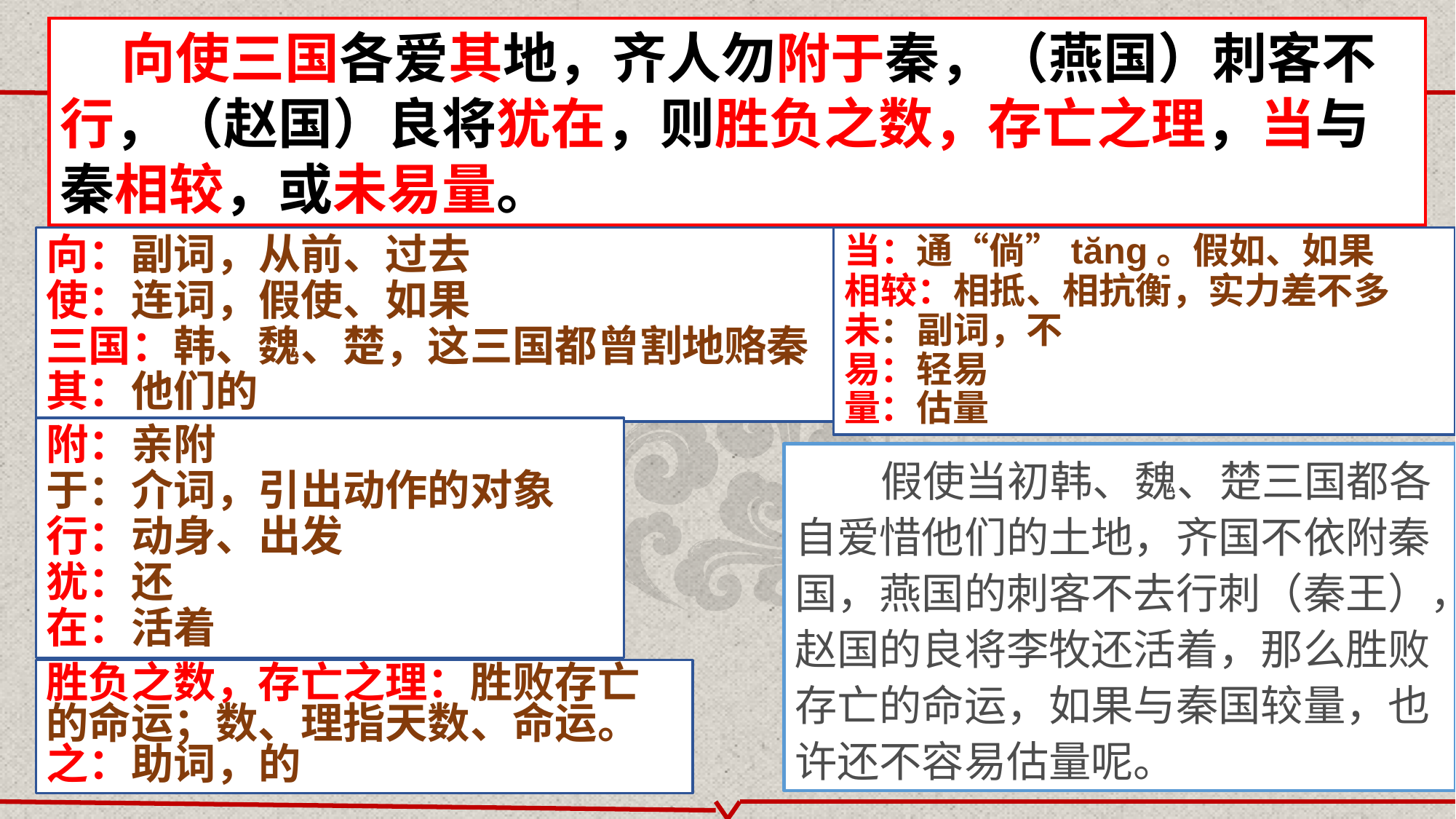

向使三国各爱其地，齐人勿附于秦，（燕国）刺客不行，（赵国）良将犹在，则胜负之数，存亡之理，当与秦相较，或未易量。
向：副词，从前、过去
使：连词，假使、如果
三国：韩、魏、楚，这三国都曾割地赂秦
其：他们的
当：通“倘”tăng。假如、如果
相较：相抵、相抗衡，实力差不多
未：副词，不
易：轻易
量：估量
附：亲附
于：介词，引出动作的对象
行：动身、出发
犹：还
在：活着
假使当初韩、魏、楚三国都各自爱惜他们的土地，齐国不依附秦国，燕国的刺客不去行刺（秦王），赵国的良将李牧还活着，那么胜败存亡的命运，如果与秦国较量，也许还不容易估量呢。
胜负之数，存亡之理：胜败存亡的命运；数、理指天数、命运。
之：助词，的